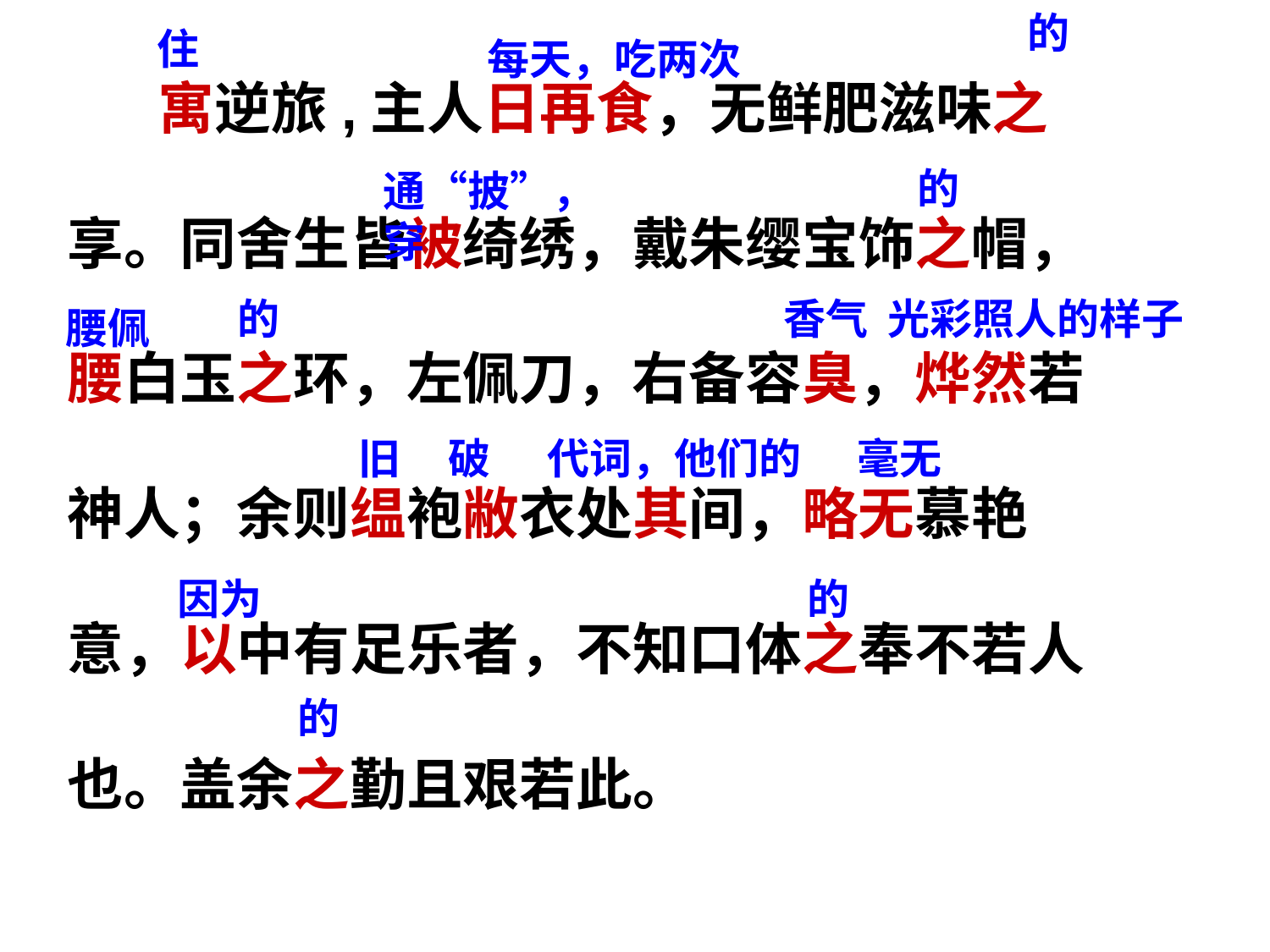

的
住
每天，吃两次
      寓逆旅,主人日再食，无鲜肥滋味之

享。同舍生皆被绮绣，戴朱缨宝饰之帽，

腰白玉之环，左佩刀，右备容臭，烨然若

神人；余则缊袍敝衣处其间，略无慕艳

意，以中有足乐者，不知口体之奉不若人

也。盖余之勤且艰若此。
的
通“披”，穿
的
    香气
光彩照人的样子
腰佩
      旧     破      代词，他们的
毫无
因为
的
的